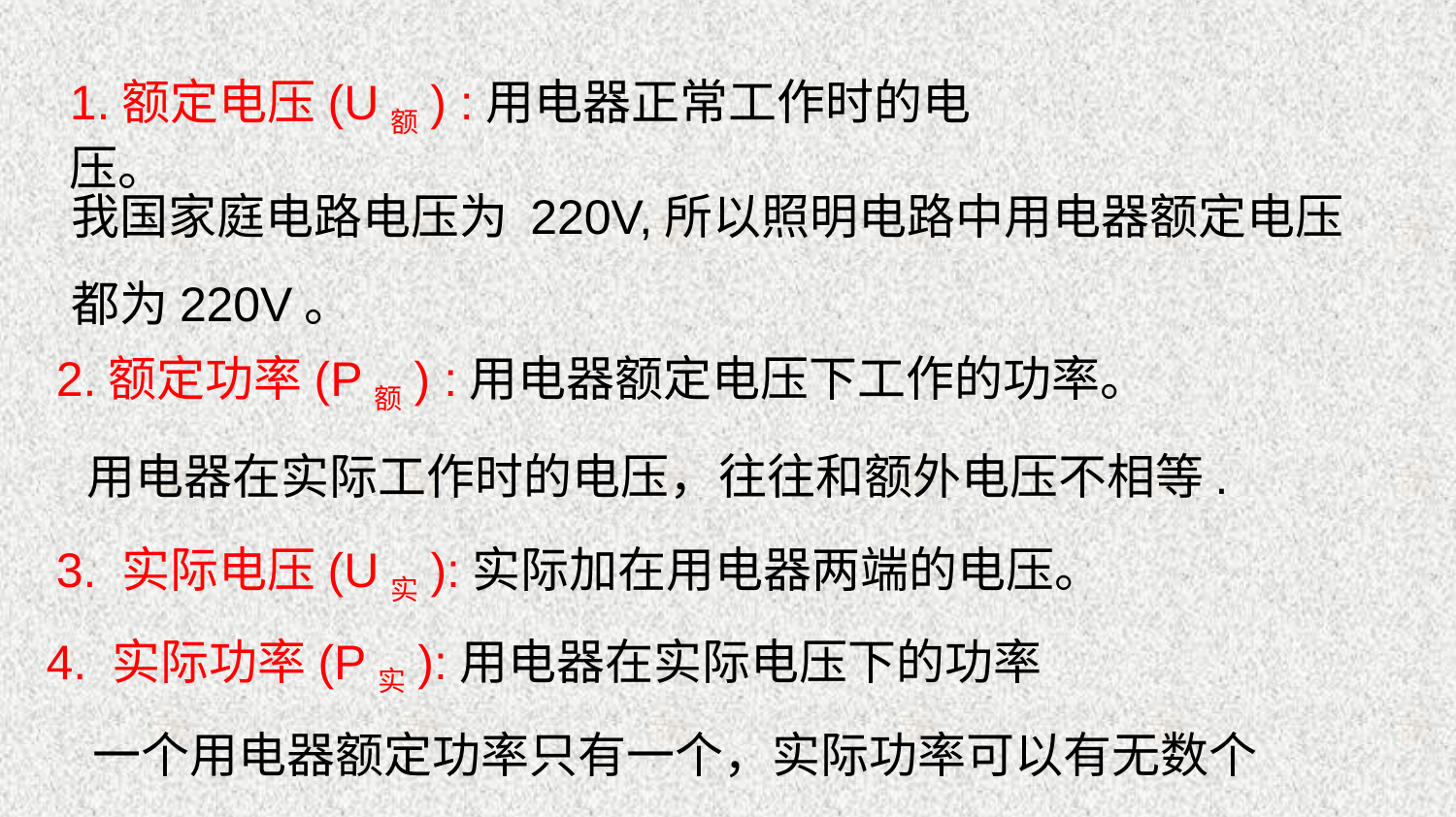

1.额定电压(U额) :用电器正常工作时的电压。
我国家庭电路电压为 220V,所以照明电路中用电器额定电压都为220V。
2.额定功率(P额) :用电器额定电压下工作的功率。
用电器在实际工作时的电压，往往和额外电压不相等.
3. 实际电压(U实):实际加在用电器两端的电压。
4. 实际功率(P实):用电器在实际电压下的功率
 一个用电器额定功率只有一个，实际功率可以有无数个